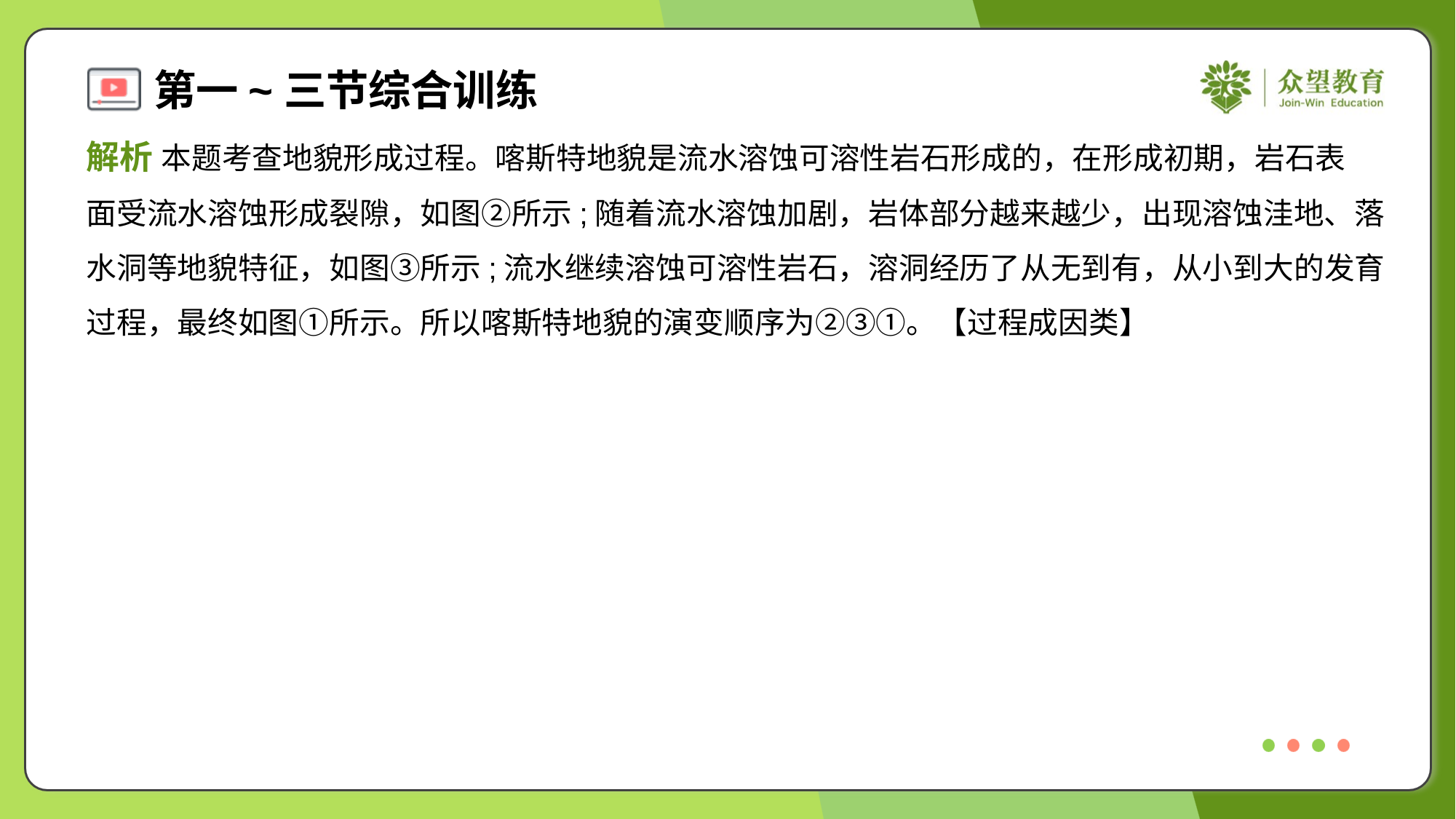

解析 本题考查地貌形成过程。喀斯特地貌是流水溶蚀可溶性岩石形成的，在形成初期，岩石表
面受流水溶蚀形成裂隙，如图②所示;随着流水溶蚀加剧，岩体部分越来越少，出现溶蚀洼地、落
水洞等地貌特征，如图③所示;流水继续溶蚀可溶性岩石，溶洞经历了从无到有，从小到大的发育
过程，最终如图①所示。所以喀斯特地貌的演变顺序为②③①。【过程成因类】